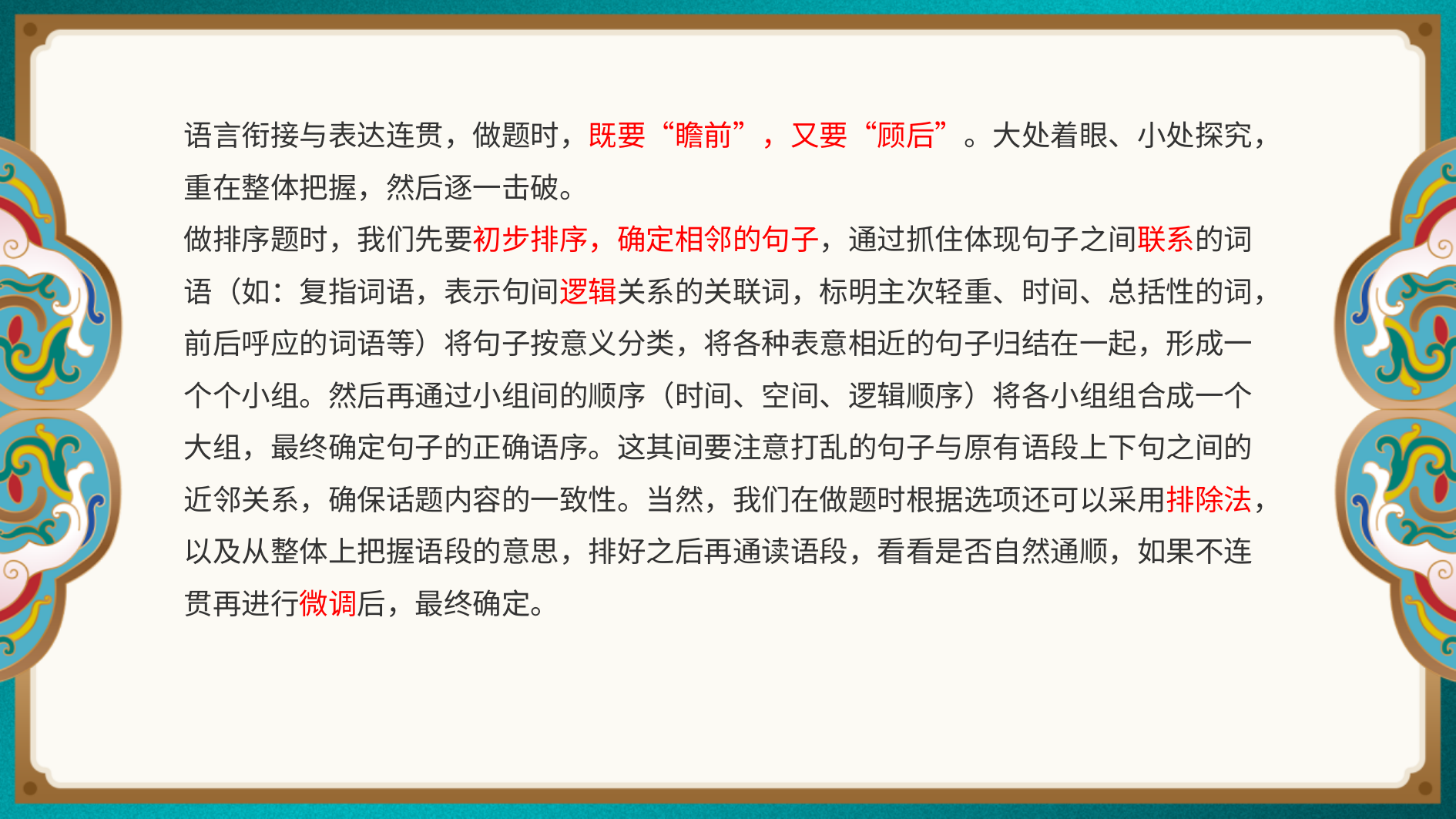

语言衔接与表达连贯，做题时，既要“瞻前”，又要“顾后”。大处着眼、小处探究，重在整体把握，然后逐一击破。
做排序题时，我们先要初步排序，确定相邻的句子，通过抓住体现句子之间联系的词语（如：复指词语，表示句间逻辑关系的关联词，标明主次轻重、时间、总括性的词，前后呼应的词语等）将句子按意义分类，将各种表意相近的句子归结在一起，形成一个个小组。然后再通过小组间的顺序（时间、空间、逻辑顺序）将各小组组合成一个大组，最终确定句子的正确语序。这其间要注意打乱的句子与原有语段上下句之间的近邻关系，确保话题内容的一致性。当然，我们在做题时根据选项还可以采用排除法，以及从整体上把握语段的意思，排好之后再通读语段，看看是否自然通顺，如果不连贯再进行微调后，最终确定。